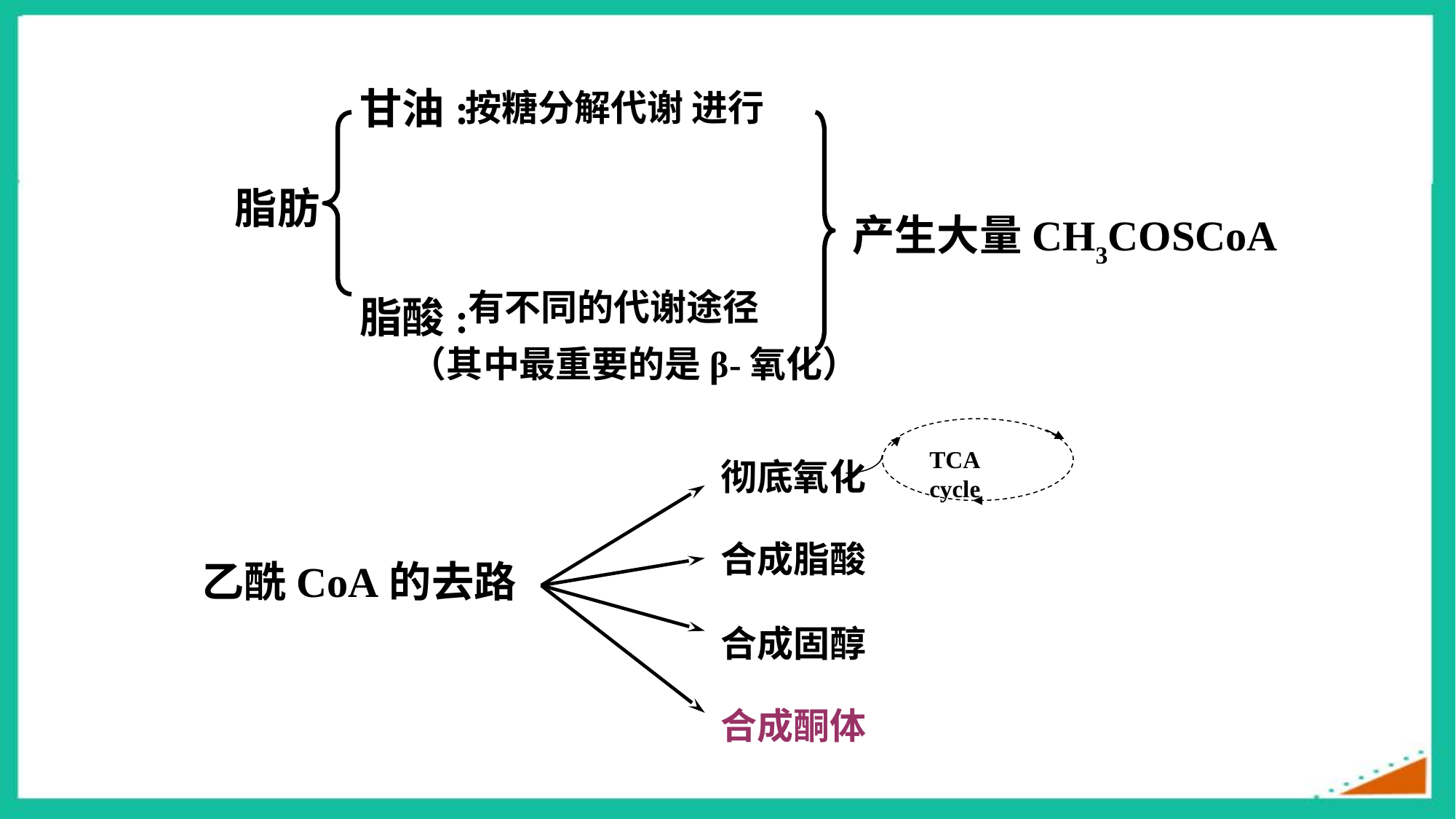

甘油:
按糖分解代谢 进行

脂肪
产生大量CH3COSCoA
      有不同的代谢途径
（其中最重要的是β-氧化）
脂酸:

TCA cycle

彻底氧化

合成脂酸

乙酰CoA的去路

合成酮体

合成固醇